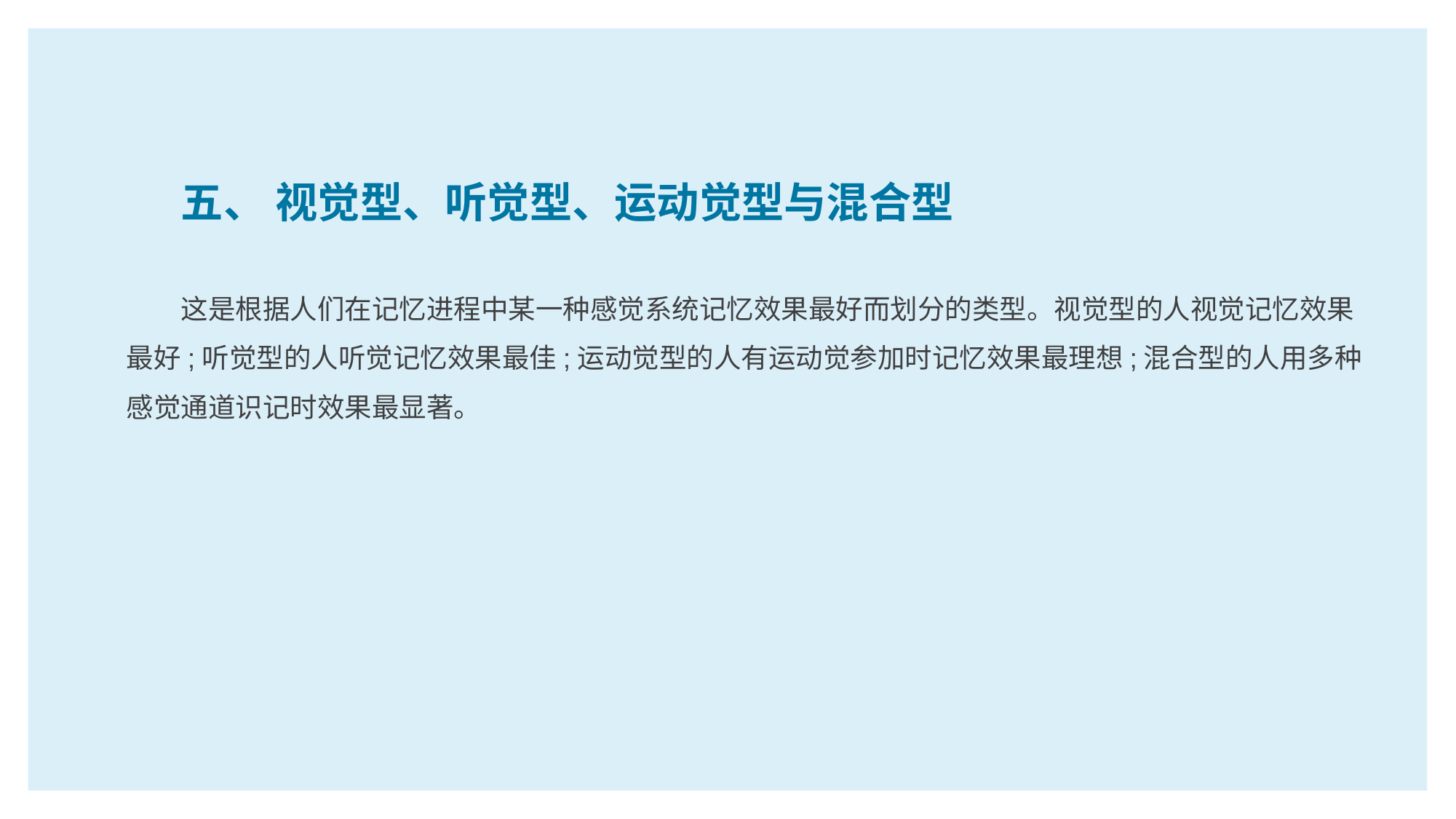

五、 视觉型、听觉型、运动觉型与混合型

这是根据人们在记忆进程中某一种感觉系统记忆效果最好而划分的类型。视觉型的人视觉记忆效果最好;听觉型的人听觉记忆效果最佳;运动觉型的人有运动觉参加时记忆效果最理想;混合型的人用多种感觉通道识记时效果最显著。